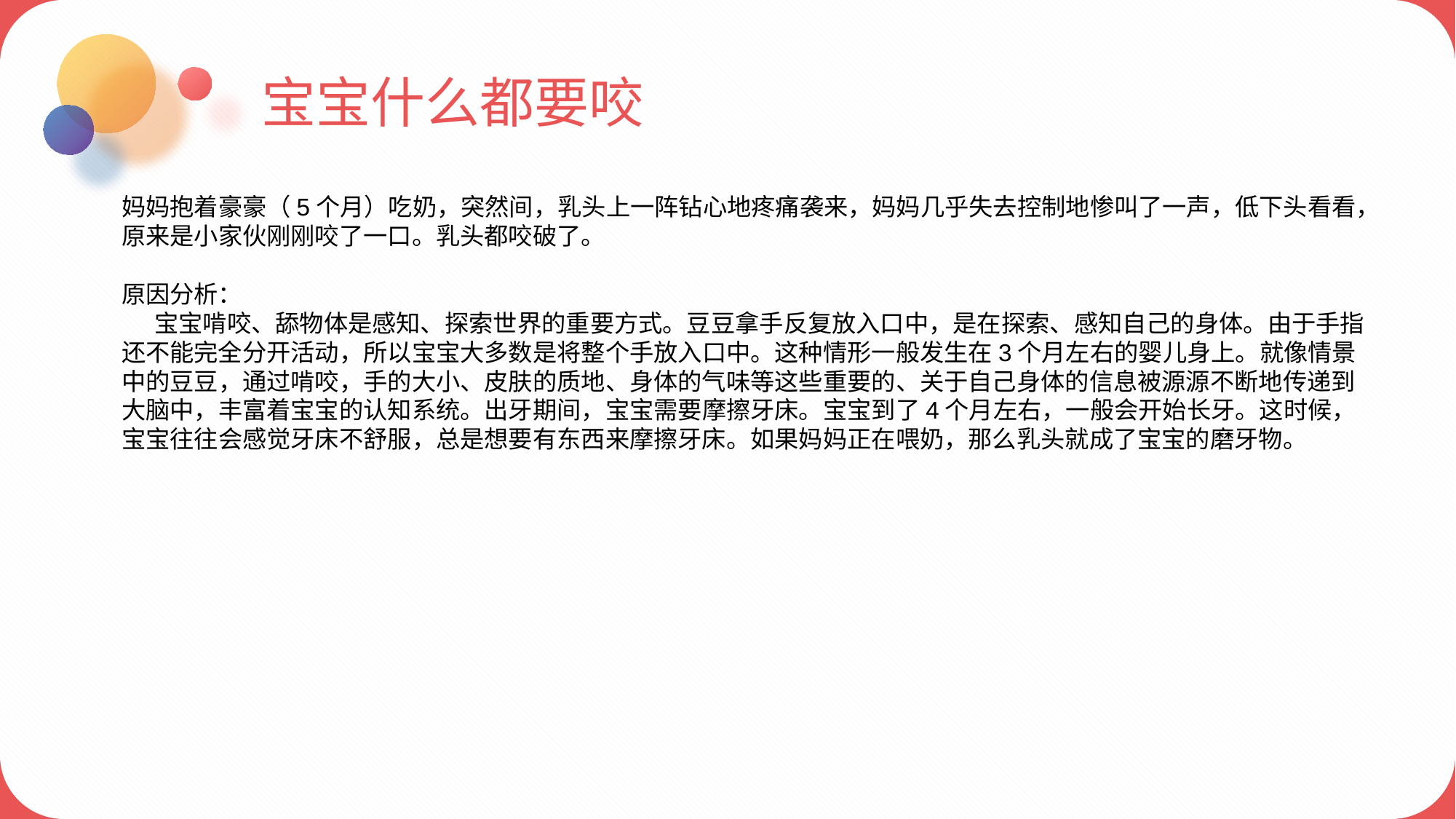

宝宝什么都要咬
妈妈抱着豪豪（5个月）吃奶，突然间，乳头上一阵钻心地疼痛袭来，妈妈几乎失去控制地惨叫了一声，低下头看看，原来是小家伙刚刚咬了一口。乳头都咬破了。

原因分析：
     宝宝啃咬、舔物体是感知、探索世界的重要方式。豆豆拿手反复放入口中，是在探索、感知自己的身体。由于手指还不能完全分开活动，所以宝宝大多数是将整个手放入口中。这种情形一般发生在3个月左右的婴儿身上。就像情景中的豆豆，通过啃咬，手的大小、皮肤的质地、身体的气味等这些重要的、关于自己身体的信息被源源不断地传递到大脑中，丰富着宝宝的认知系统。出牙期间，宝宝需要摩擦牙床。宝宝到了4个月左右，一般会开始长牙。这时候，宝宝往往会感觉牙床不舒服，总是想要有东西来摩擦牙床。如果妈妈正在喂奶，那么乳头就成了宝宝的磨牙物。